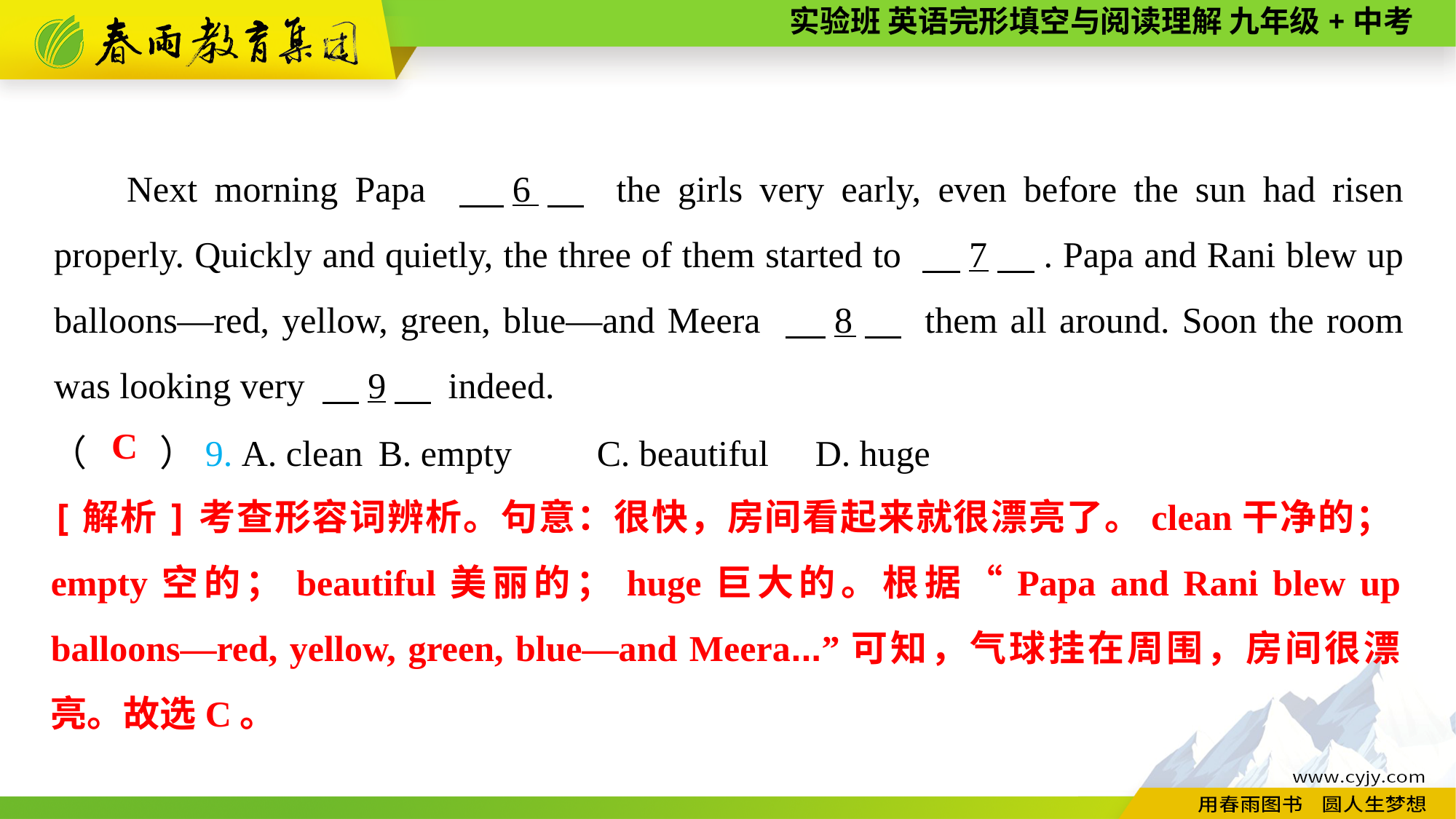

Next morning Papa 　6　 the girls very early, even before the sun had risen properly. Quickly and quietly, the three of them started to 　7　. Papa and Rani blew up balloons—red, yellow, green, blue—and Meera 　8　 them all around. Soon the room was looking very 　9　 indeed.
（　　）9. A. clean	B. empty	C. beautiful	D. huge
C
[解析]考查形容词辨析。句意：很快，房间看起来就很漂亮了。clean干净的；empty空的；beautiful美丽的；huge巨大的。根据“Papa and Rani blew up balloons—red, yellow, green, blue—and Meera...”可知，气球挂在周围，房间很漂亮。故选C。